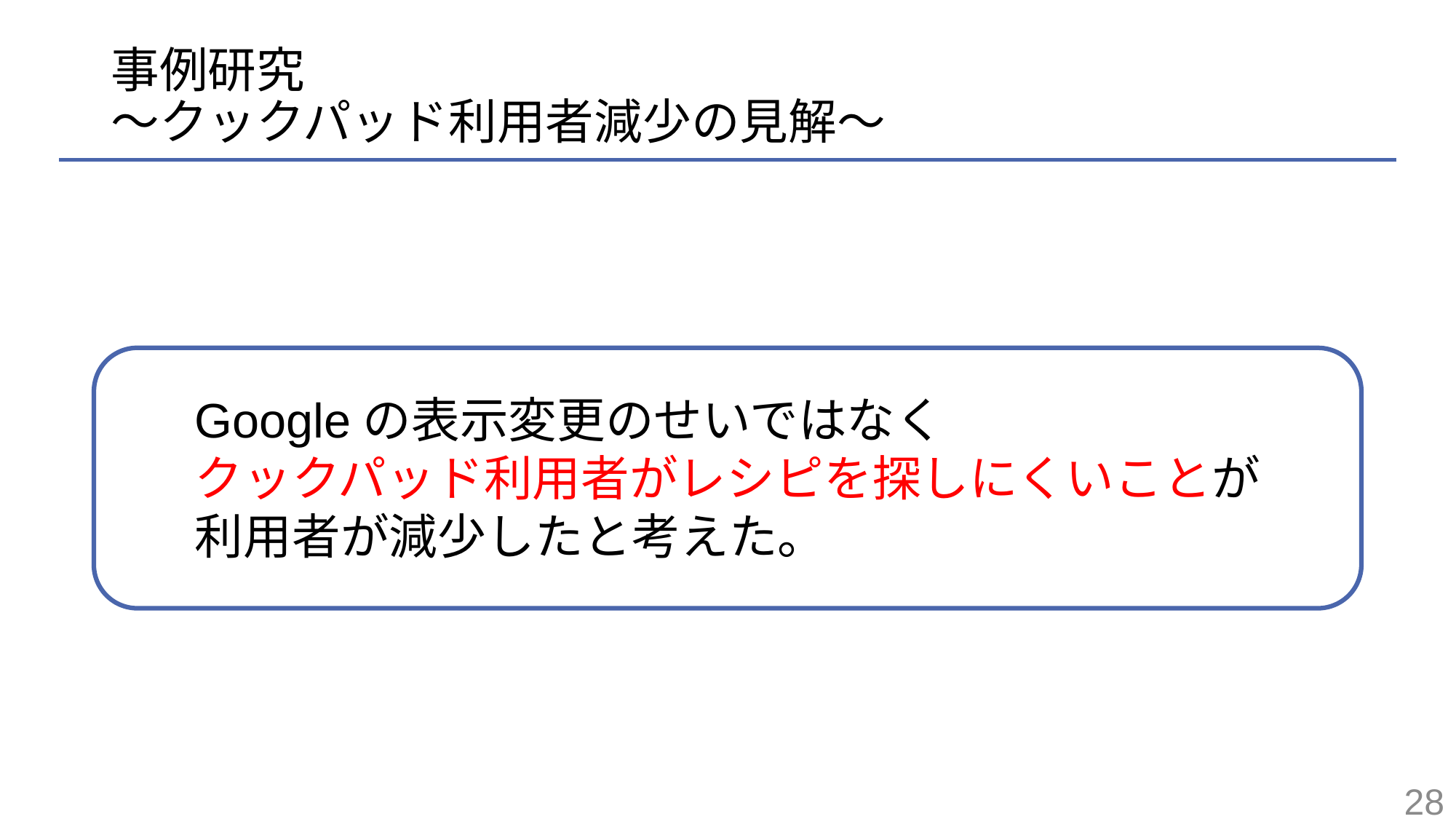

# 事例研究 〜クックパッド利用者減少の見解〜

Googleの表示変更のせいではなく
クックパッド利用者がレシピを探しにくいことが
利用者が減少したと考えた。
28